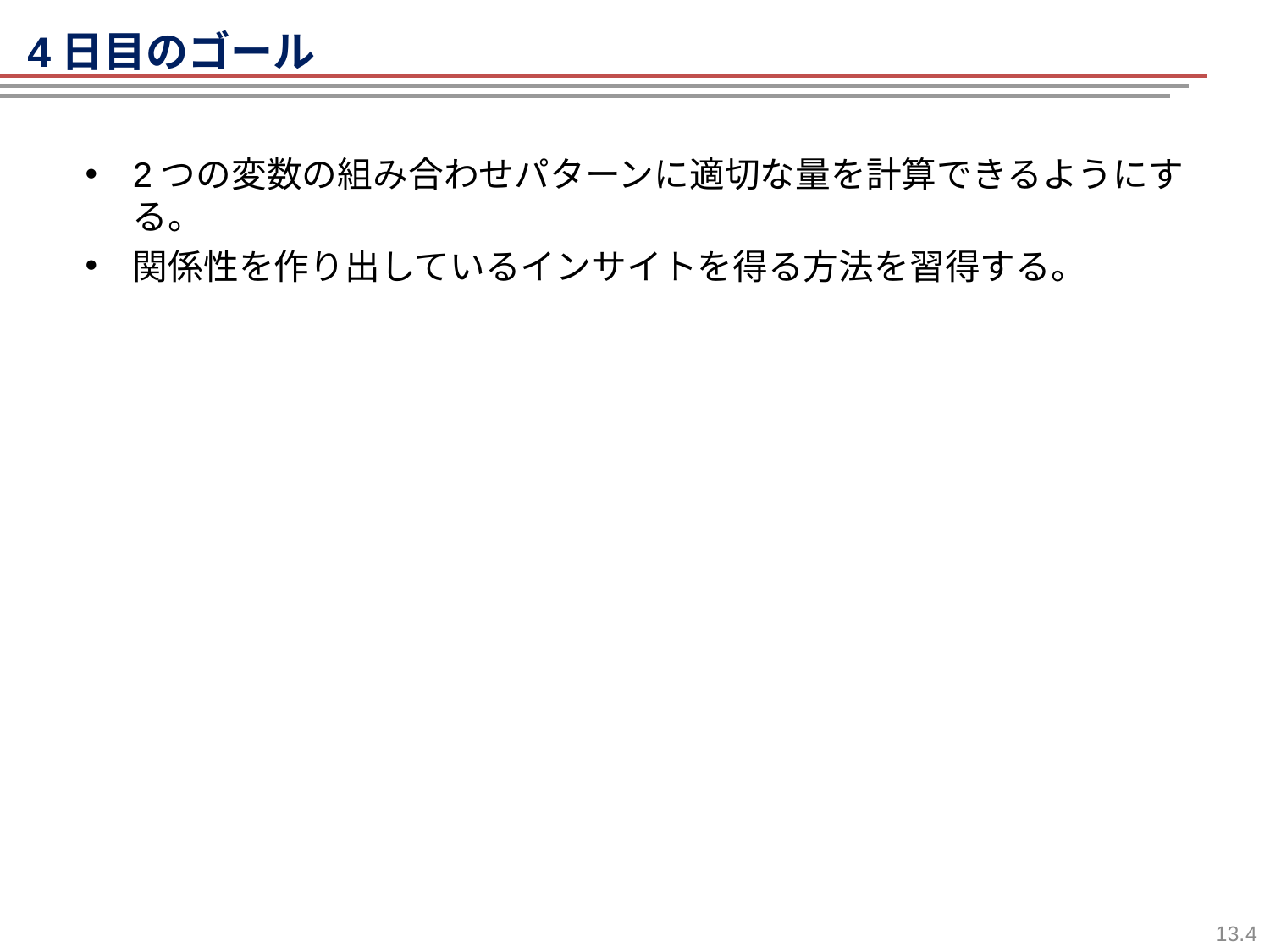

4日目のゴール
2つの変数の組み合わせパターンに適切な量を計算できるようにする。
関係性を作り出しているインサイトを得る方法を習得する。
4